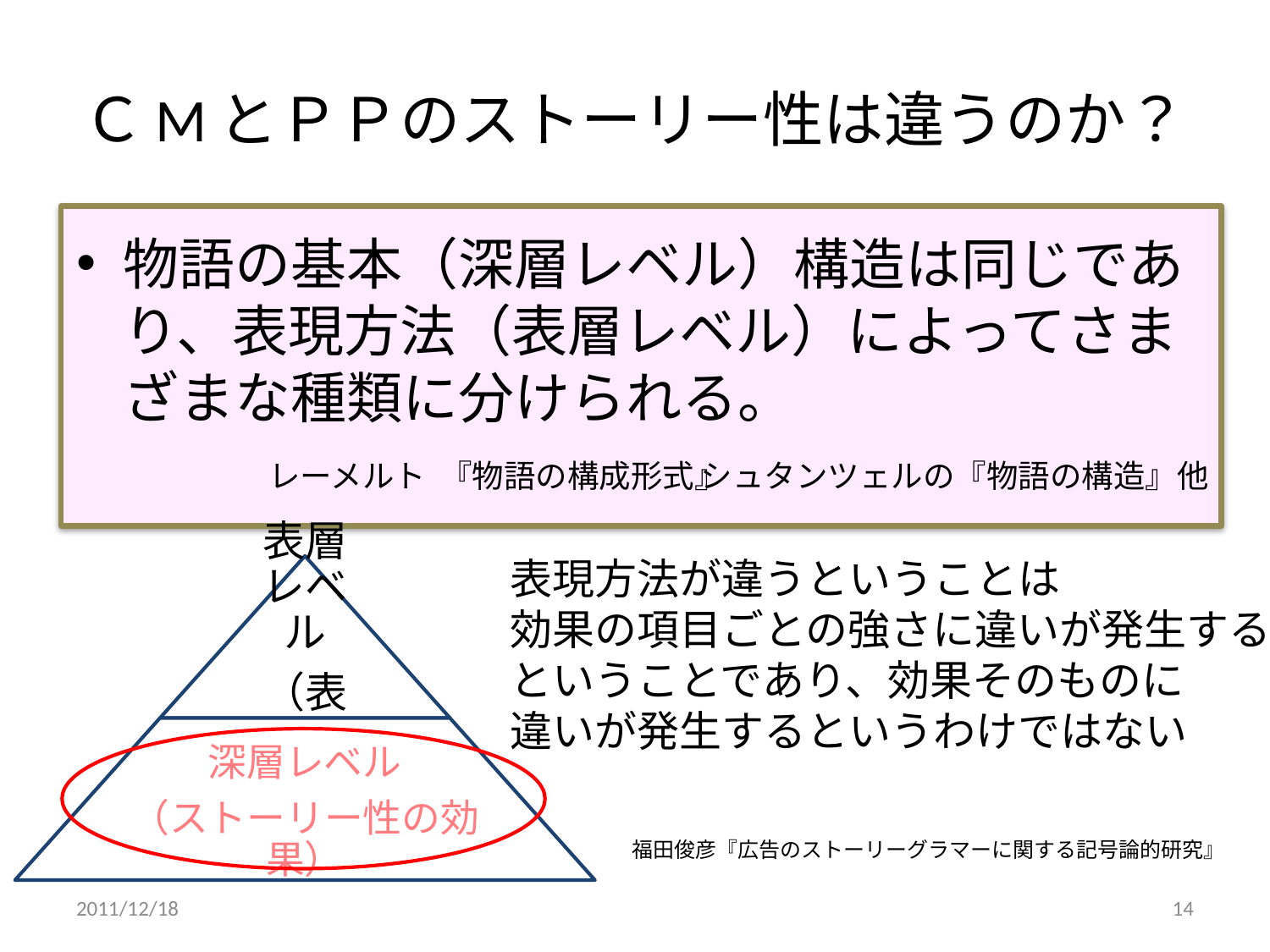

# ＣMとＰＰのストーリー性は違うのか？

物語の基本（深層レベル）構造は同じであり、表現方法（表層レベル）によってさまざまな種類に分けられる。
レーメルト  『物語の構成形式』
シュタンツェルの『物語の構造』他
表現方法が違うということは
効果の項目ごとの強さに違いが発生する
ということであり、効果そのものに
違いが発生するというわけではない
表層レベル
（表現方法）
深層レベル
（ストーリー性の効果）

福田俊彦『広告のストーリーグラマーに関する記号論的研究』
2011/12/18
14